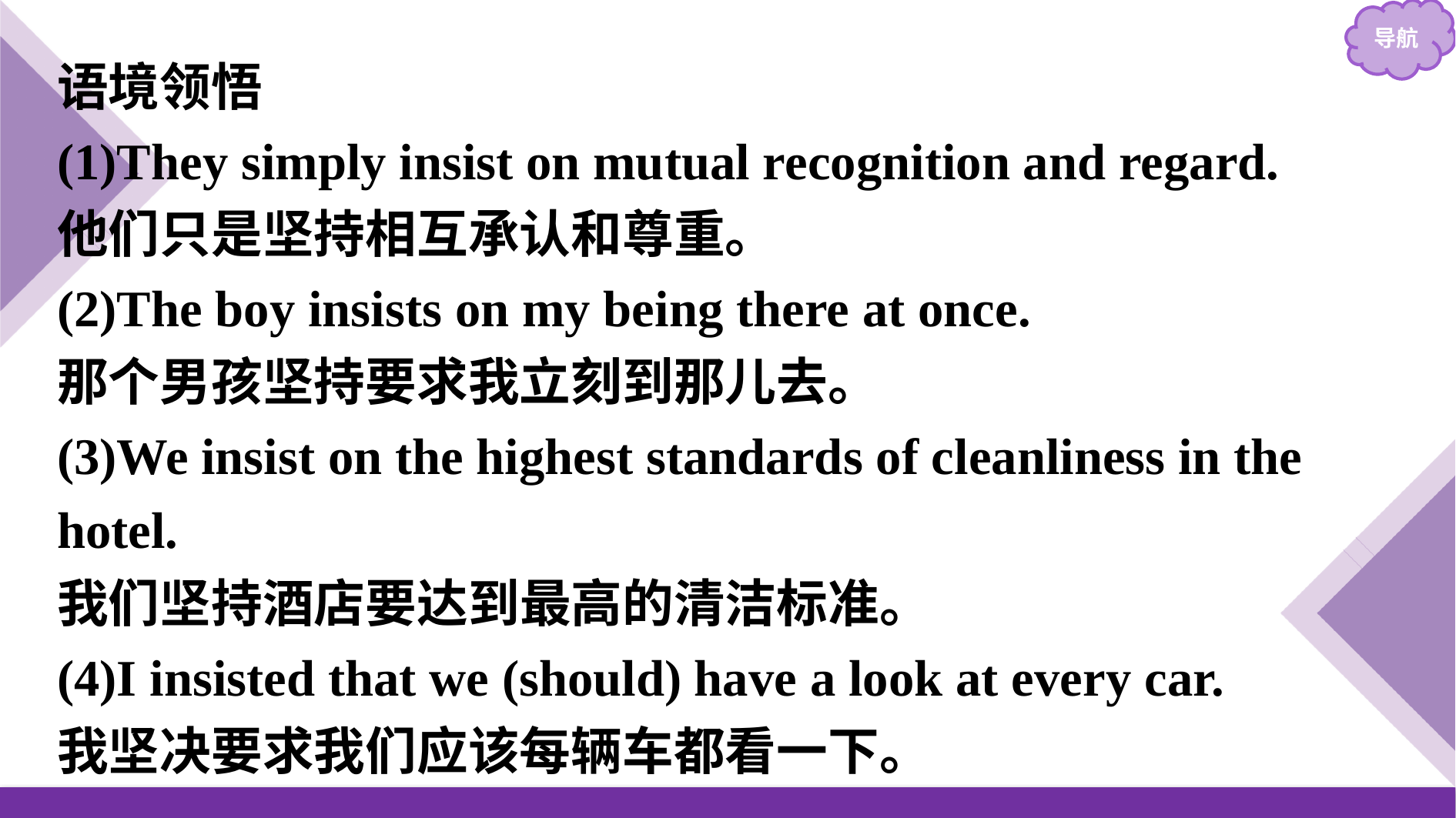

语境领悟
(1)They simply insist on mutual recognition and regard.
他们只是坚持相互承认和尊重。
(2)The boy insists on my being there at once.
那个男孩坚持要求我立刻到那儿去。
(3)We insist on the highest standards of cleanliness in the hotel.
我们坚持酒店要达到最高的清洁标准。
(4)I insisted that we (should) have a look at every car.
我坚决要求我们应该每辆车都看一下。